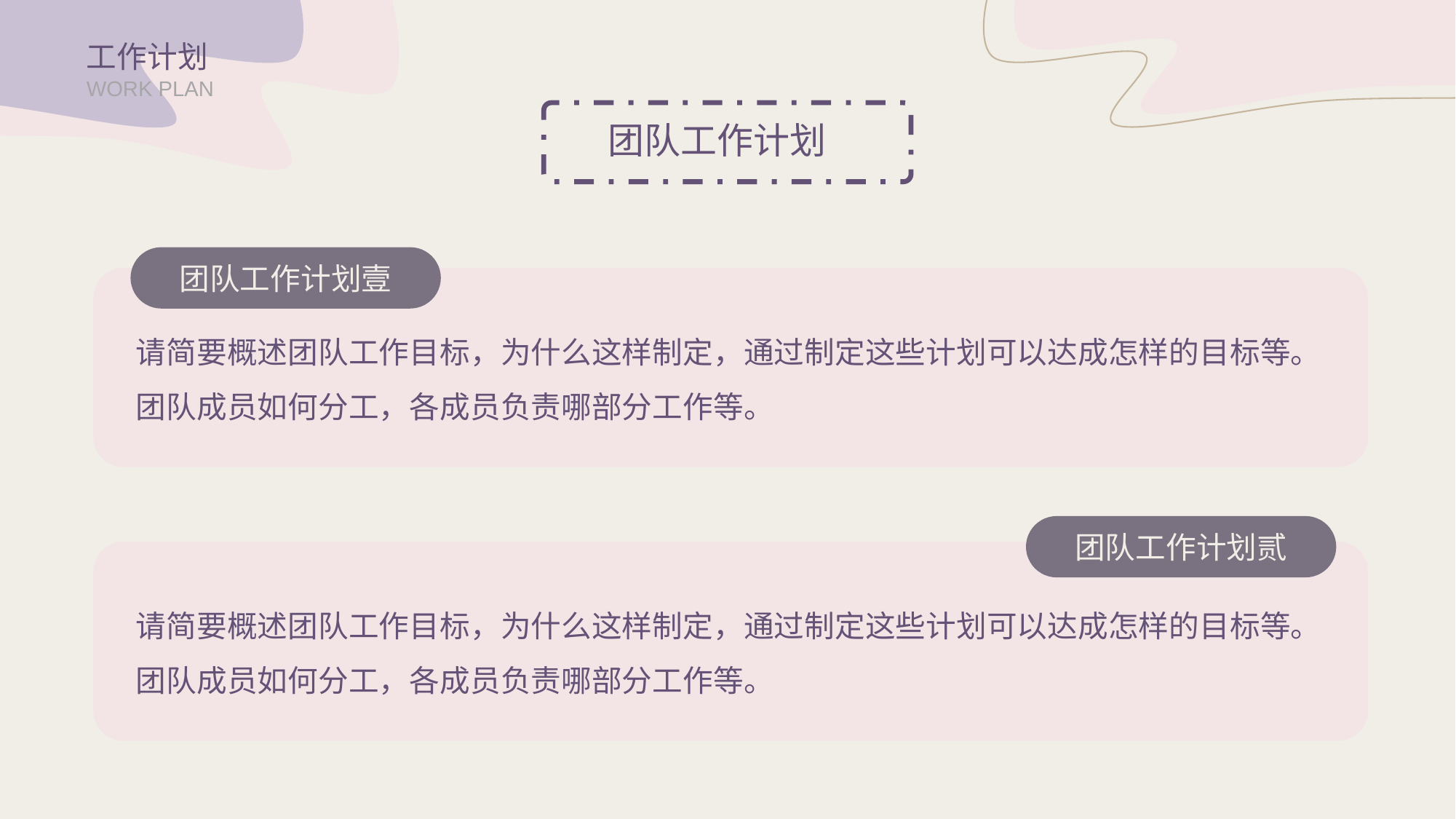

工作计划
WORK PLAN
团队工作计划
团队工作计划壹

请简要概述团队工作目标，为什么这样制定，通过制定这些计划可以达成怎样的目标等。
团队成员如何分工，各成员负责哪部分工作等。
团队工作计划贰

请简要概述团队工作目标，为什么这样制定，通过制定这些计划可以达成怎样的目标等。
团队成员如何分工，各成员负责哪部分工作等。